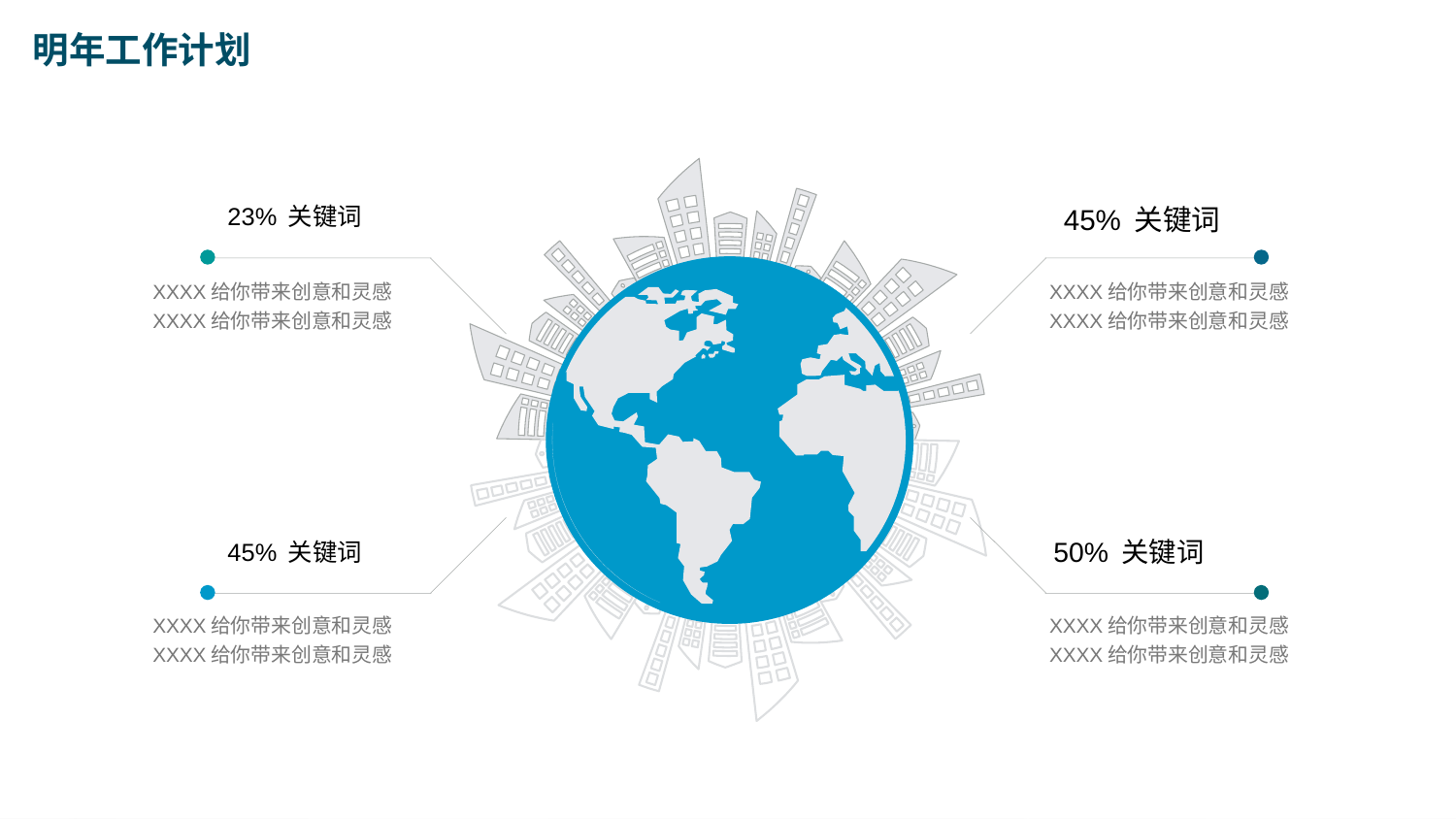

明年工作计划

45% 关键词
23% 关键词

XXXX给你带来创意和灵感
XXXX给你带来创意和灵感
XXXX给你带来创意和灵感
XXXX给你带来创意和灵感

50% 关键词
45% 关键词
XXXX给你带来创意和灵感
XXXX给你带来创意和灵感
XXXX给你带来创意和灵感
XXXX给你带来创意和灵感